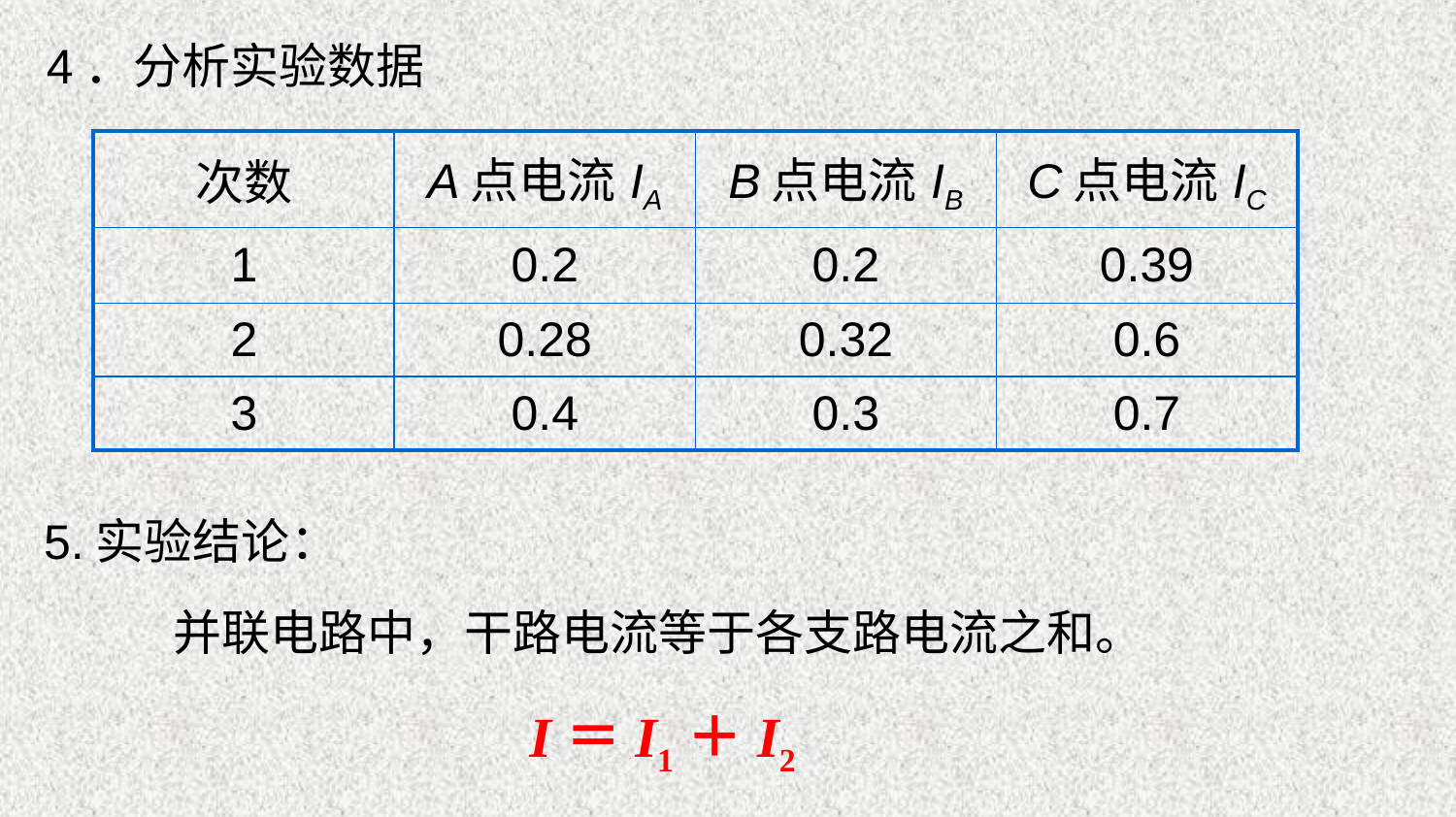

4．分析实验数据
| 次数 | A点电流IA | B点电流IB | C点电流IC |
| --- | --- | --- | --- |
| 1 | 0.2 | 0.2 | 0.39 |
| 2 | 0.28 | 0.32 | 0.6 |
| 3 | 0.4 | 0.3 | 0.7 |
5.实验结论：
并联电路中，干路电流等于各支路电流之和。
I＝I1＋I2